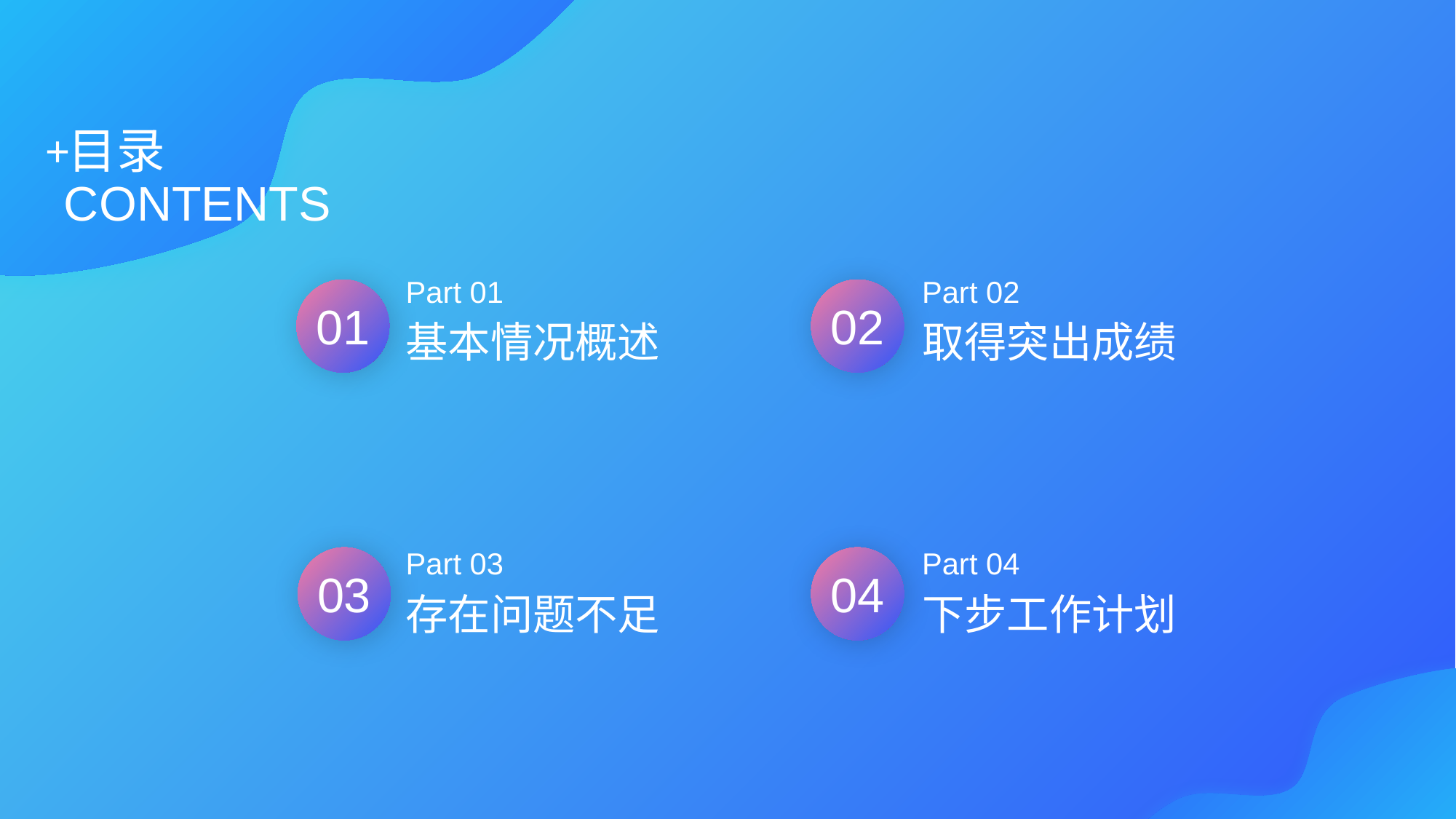

目录
+
CONTENTS
Part 01
Part 02

01
02
基本情况概述
取得突出成绩
Part 03
Part 04

03
04
存在问题不足
下步工作计划